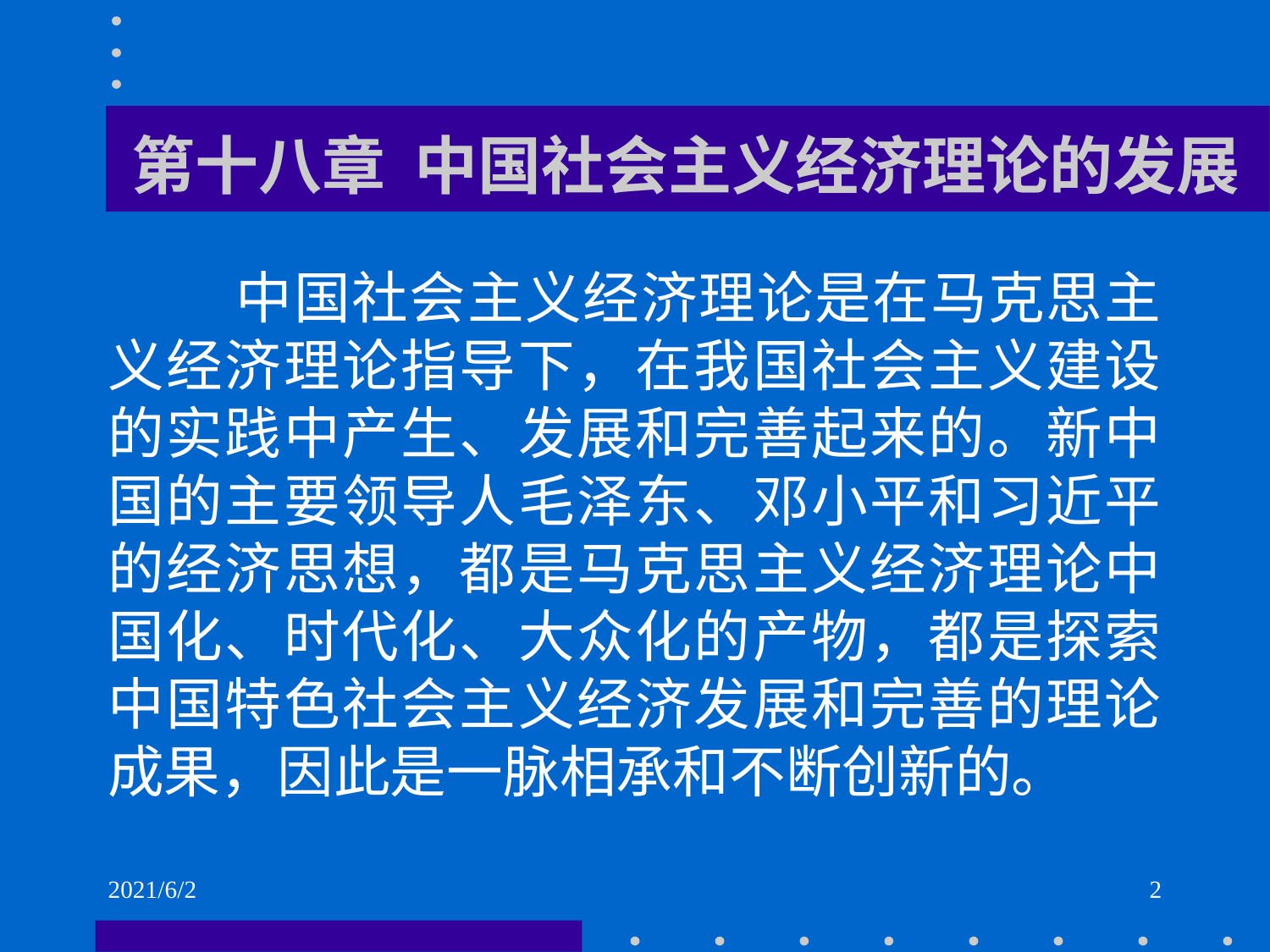

# 第十八章  中国社会主义经济理论的发展
        中国社会主义经济理论是在马克思主义经济理论指导下，在我国社会主义建设的实践中产生、发展和完善起来的。新中国的主要领导人毛泽东、邓小平和习近平的经济思想，都是马克思主义经济理论中国化、时代化、大众化的产物，都是探索中国特色社会主义经济发展和完善的理论成果，因此是一脉相承和不断创新的。
2021/6/2
2